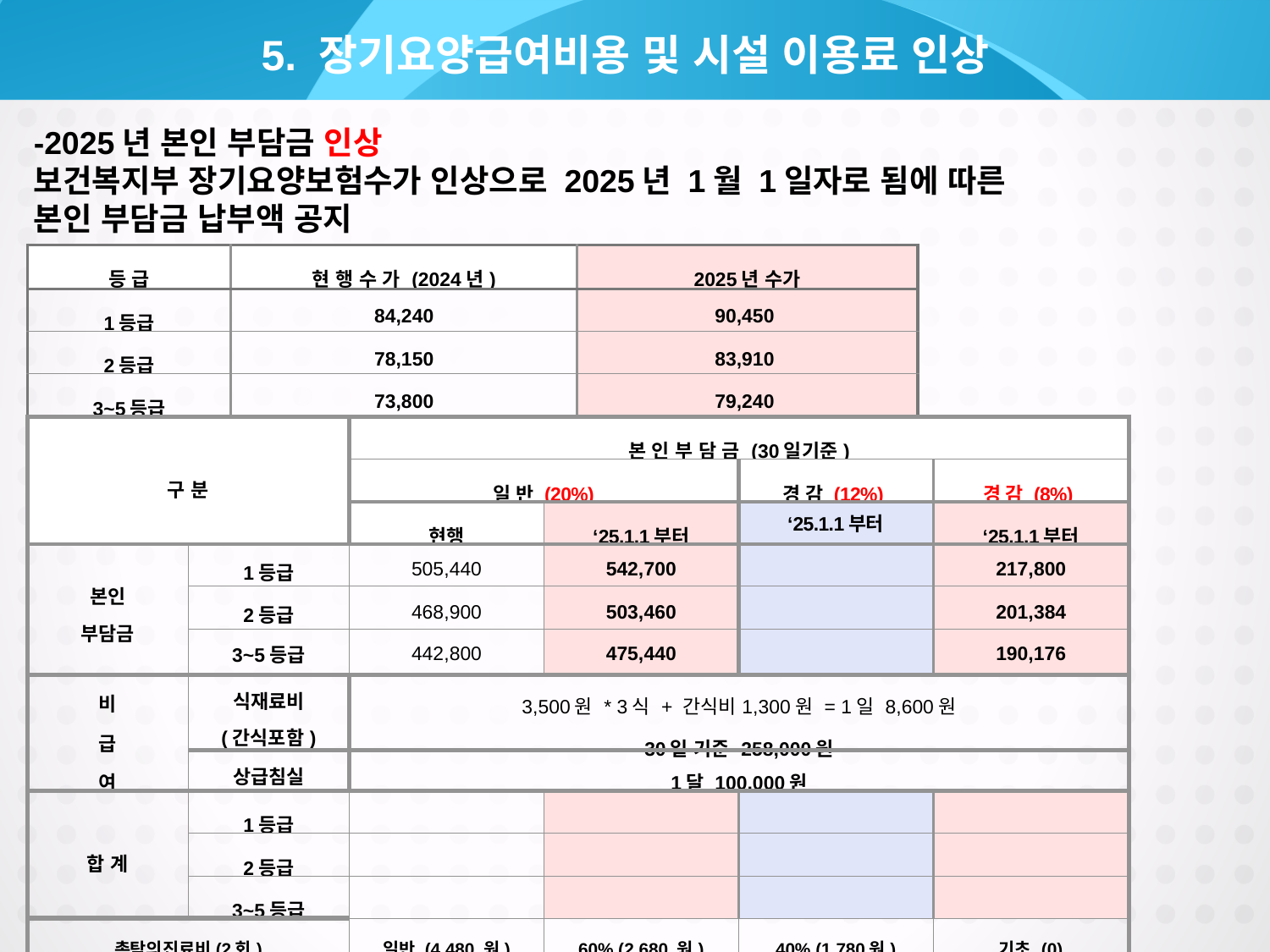

# 5. 장기요양급여비용 및 시설 이용료 인상
-2025년 본인 부담금 인상
보건복지부 장기요양보험수가 인상으로 2025년 1월 1일자로 됨에 따른
본인 부담금 납부액 공지
| 등 급 | 현 행 수 가 (2024년) | 2025년 수가 |
| --- | --- | --- |
| 1등급 | 84,240 | 90,450 |
| 2등급 | 78,150 | 83,910 |
| 3~5등급 | 73,800 | 79,240 |
| 구 분 |  | 본 인 부 담 금 (30일기준) |  |  |  |
| --- | --- | --- | --- | --- | --- |
|  |  | 일 반 (20%) |  | 경 감 (12%) | 경 감 (8%) |
|  |  | 현행 | ‘25.1.1부터 | ‘25.1.1부터 | ‘25.1.1부터 |
| 본인 부담금 | 1등급 | 505,440 | 542,700 |  | 217,800 |
|  | 2등급 | 468,900 | 503,460 |  | 201,384 |
|  | 3~5등급 | 442,800 | 475,440 |  | 190,176 |
| 비 급 여 | 식재료비 (간식포함) | 3,500원 \* 3식 + 간식비1,300원 = 1일 8,600원 30일 기준 258,000‬원 |  |  |  |
|  | 상급침실 | 1달 100,000원 |  |  |  |
| 합 계 | 1등급 |  |  |  |  |
|  | 2등급 |  |  |  |  |
|  | 3~5등급 |  |  |  |  |
| 촉탁의진료비(2회) |  | 일반 (4,480 원) | 60% (2,680 원) | 40% (1,780원) | 기초 (0) |